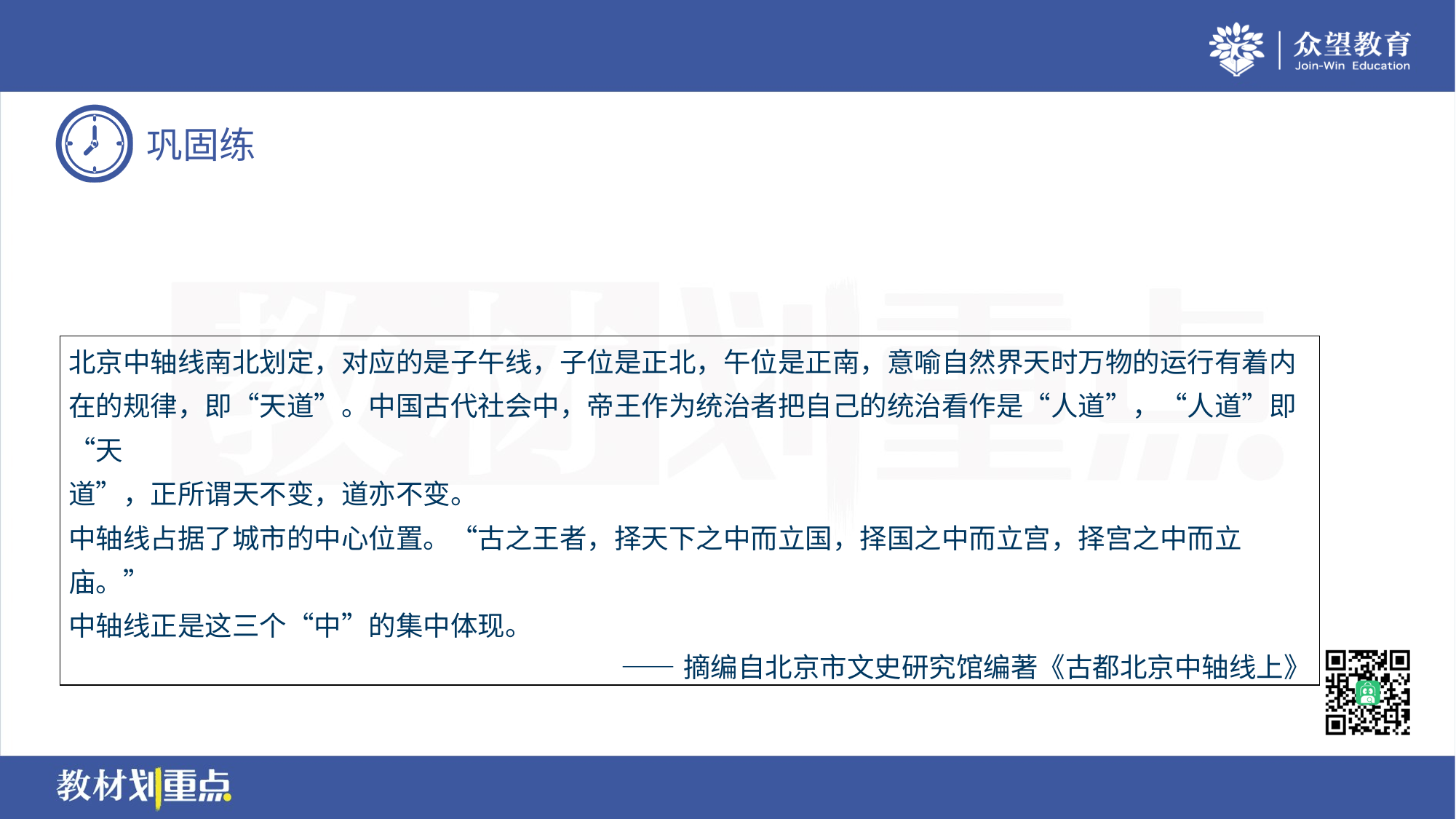

| 北京中轴线南北划定，对应的是子午线，子位是正北，午位是正南，意喻自然界天时万物的运行有着内 在的规律，即“天道”。中国古代社会中，帝王作为统治者把自己的统治看作是“人道”，“人道”即“天 道”，正所谓天不变，道亦不变。 中轴线占据了城市的中心位置。“古之王者，择天下之中而立国，择国之中而立宫，择宫之中而立庙。” 中轴线正是这三个“中”的集中体现。 ——摘编自北京市文史研究馆编著《古都北京中轴线上》 |
| --- |